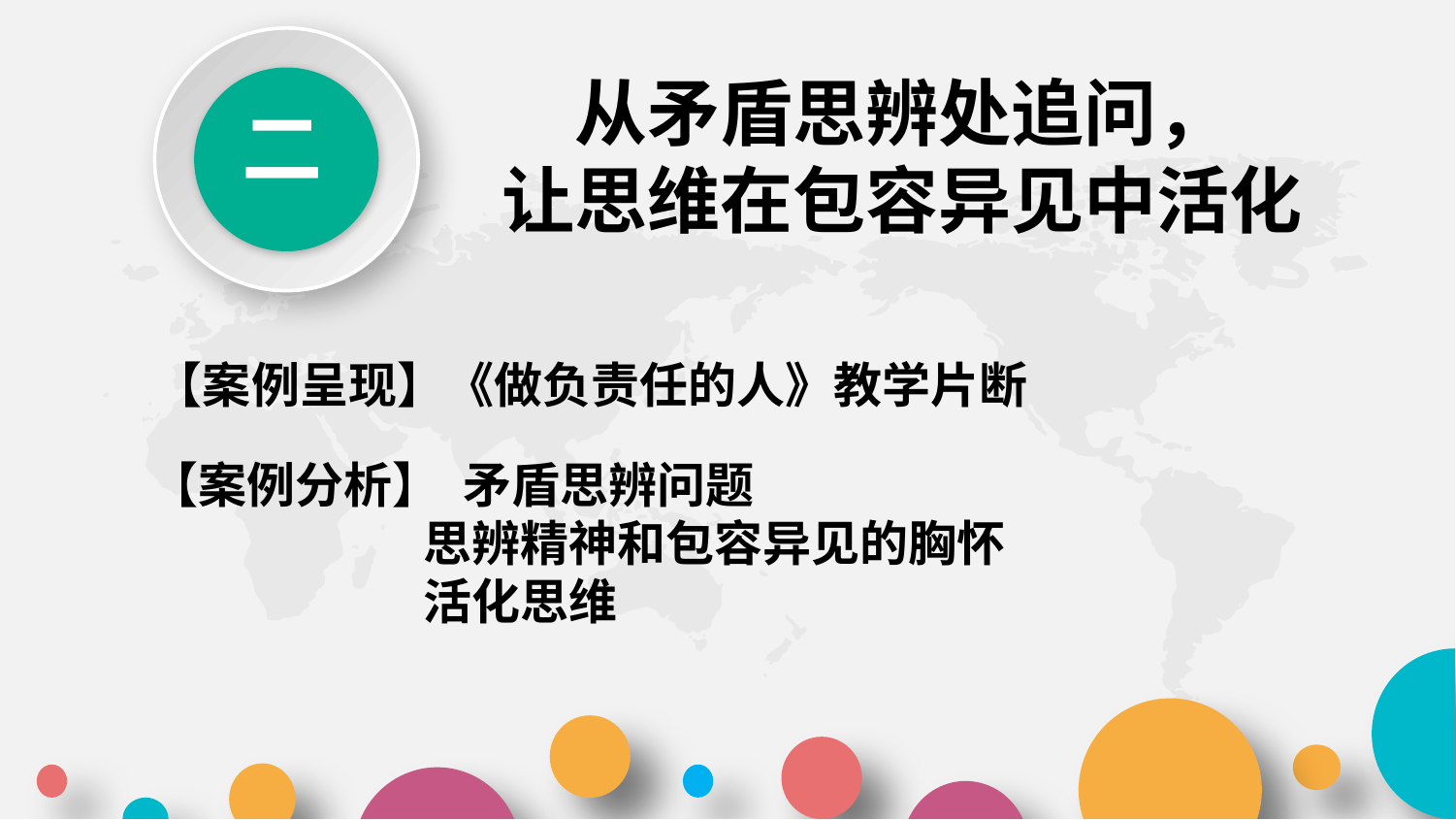

二
从矛盾思辨处追问，
让思维在包容异见中活化
【案例呈现】《做负责任的人》教学片断
【案例分析】  矛盾思辨问题
                        思辨精神和包容异见的胸怀
                        活化思维